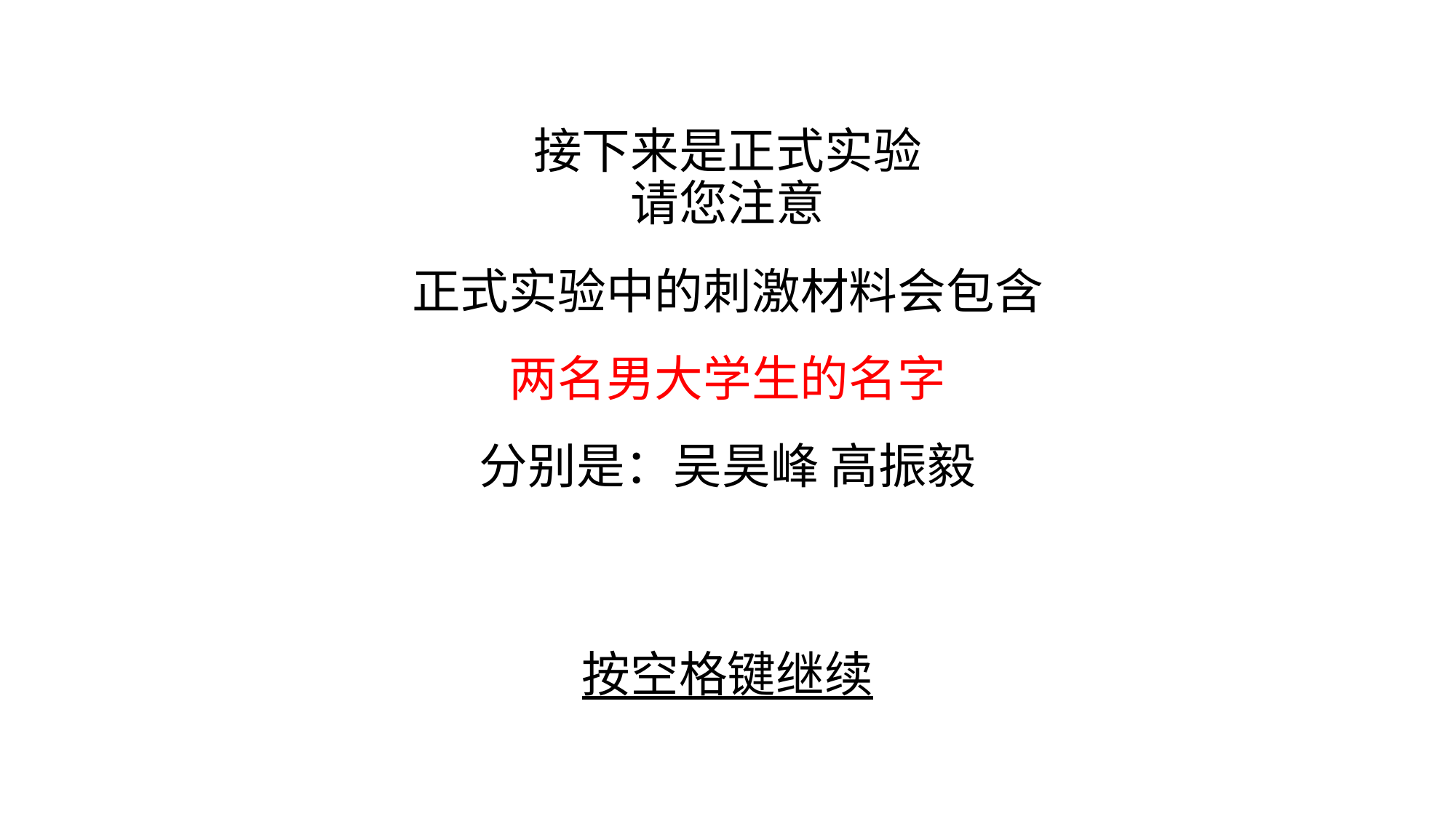

接下来是正式实验
请您注意
正式实验中的刺激材料会包含
两名男大学生的名字
分别是：吴昊峰 高振毅

按空格键继续